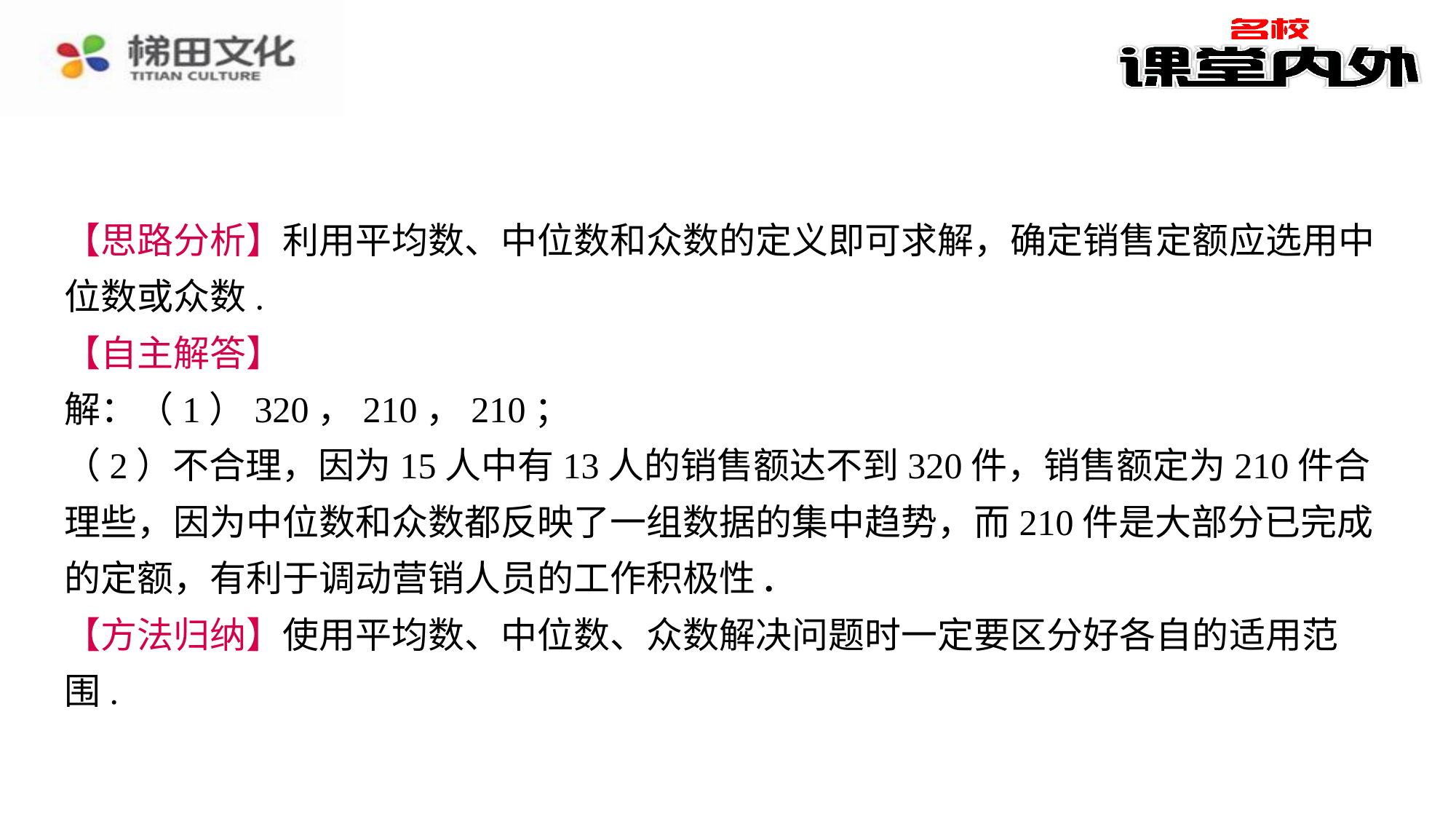

【思路分析】利用平均数、中位数和众数的定义即可求解，确定销售定额应选用中位数或众数.
【自主解答】
解：（1）320，210，210；
（2）不合理，因为15人中有13人的销售额达不到320件，销售额定为210件合理些，因为中位数和众数都反映了一组数据的集中趋势，而210件是大部分已完成的定额，有利于调动营销人员的工作积极性.
【方法归纳】使用平均数、中位数、众数解决问题时一定要区分好各自的适用范围.